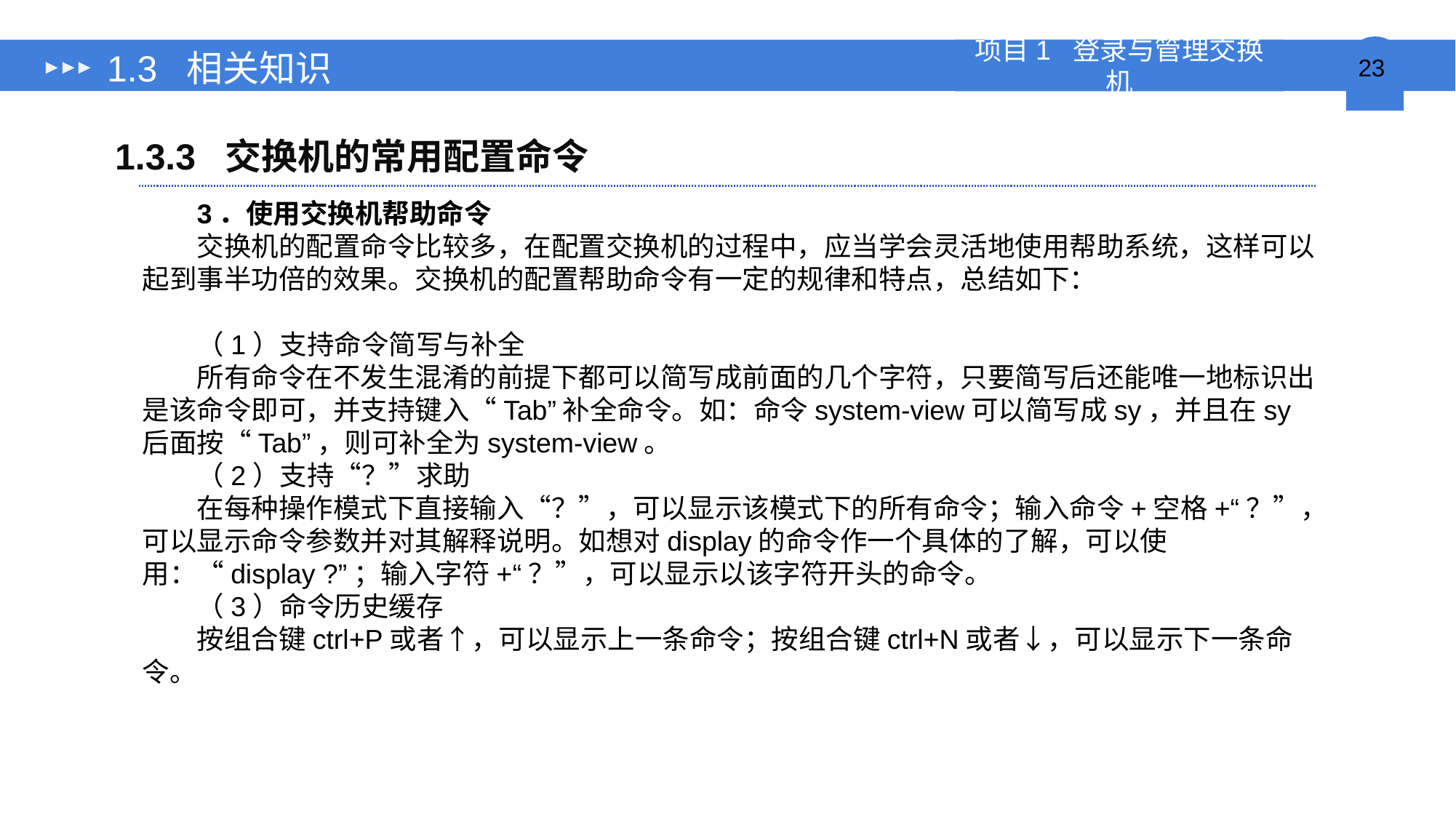

# 1.3  相关知识
1.3.3  交换机的常用配置命令

3．使用交换机帮助命令
交换机的配置命令比较多，在配置交换机的过程中，应当学会灵活地使用帮助系统，这样可以起到事半功倍的效果。交换机的配置帮助命令有一定的规律和特点，总结如下：

（1）支持命令简写与补全
所有命令在不发生混淆的前提下都可以简写成前面的几个字符，只要简写后还能唯一地标识出是该命令即可，并支持键入“Tab”补全命令。如：命令system-view可以简写成sy，并且在sy后面按“Tab”，则可补全为system-view。
（2）支持“？”求助
在每种操作模式下直接输入“？”，可以显示该模式下的所有命令；输入命令+空格+“？”，可以显示命令参数并对其解释说明。如想对display的命令作一个具体的了解，可以使用：“display ?”；输入字符+“？”，可以显示以该字符开头的命令。
（3）命令历史缓存
按组合键ctrl+P或者↑，可以显示上一条命令；按组合键ctrl+N或者↓，可以显示下一条命令。